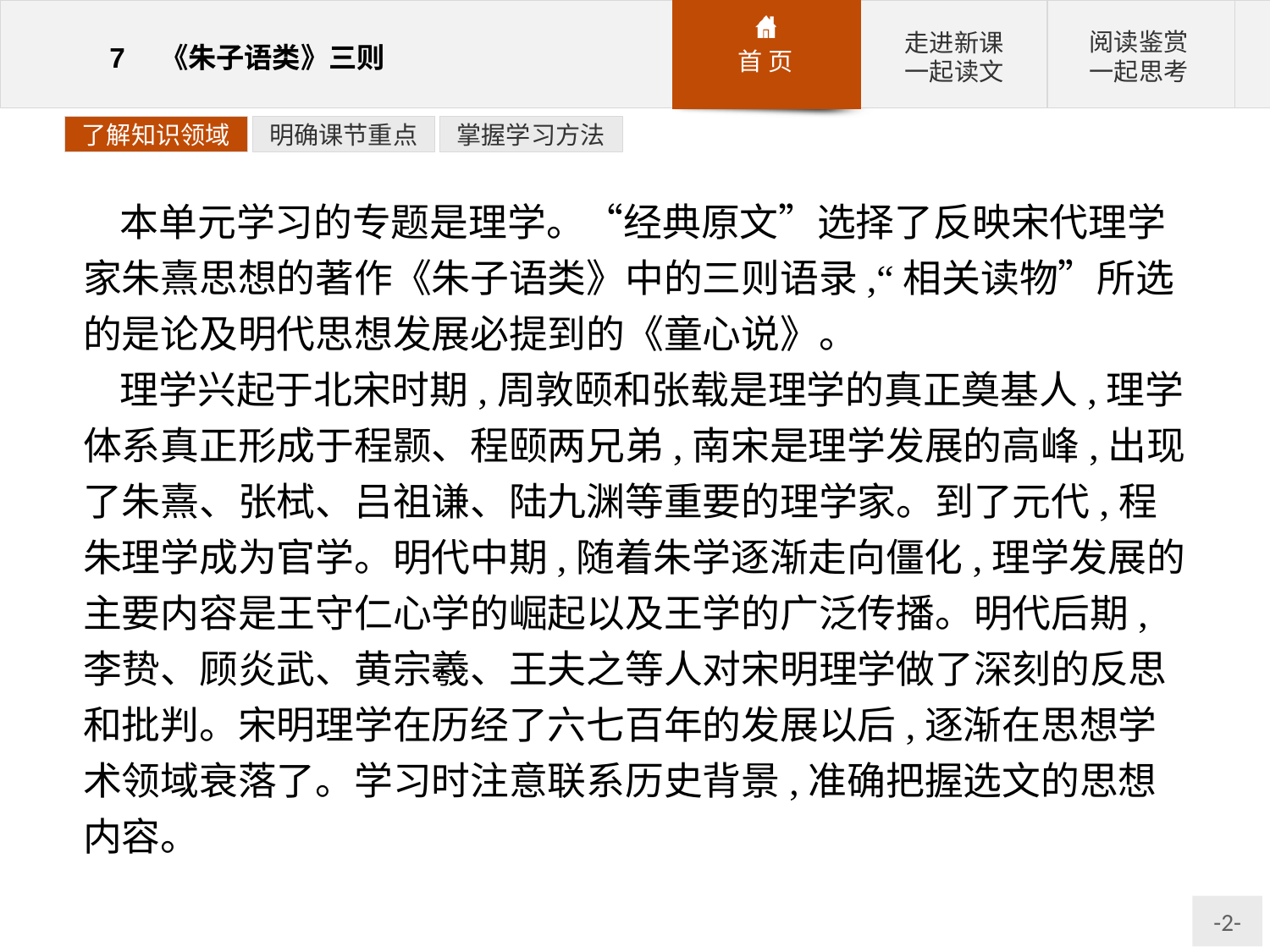

了解知识领域
明确课节重点
掌握学习方法
本单元学习的专题是理学。“经典原文”选择了反映宋代理学家朱熹思想的著作《朱子语类》中的三则语录,“相关读物”所选的是论及明代思想发展必提到的《童心说》。
理学兴起于北宋时期,周敦颐和张载是理学的真正奠基人,理学体系真正形成于程颢、程颐两兄弟,南宋是理学发展的高峰,出现了朱熹、张栻、吕祖谦、陆九渊等重要的理学家。到了元代,程朱理学成为官学。明代中期,随着朱学逐渐走向僵化,理学发展的主要内容是王守仁心学的崛起以及王学的广泛传播。明代后期,李贽、顾炎武、黄宗羲、王夫之等人对宋明理学做了深刻的反思和批判。宋明理学在历经了六七百年的发展以后,逐渐在思想学术领域衰落了。学习时注意联系历史背景,准确把握选文的思想内容。